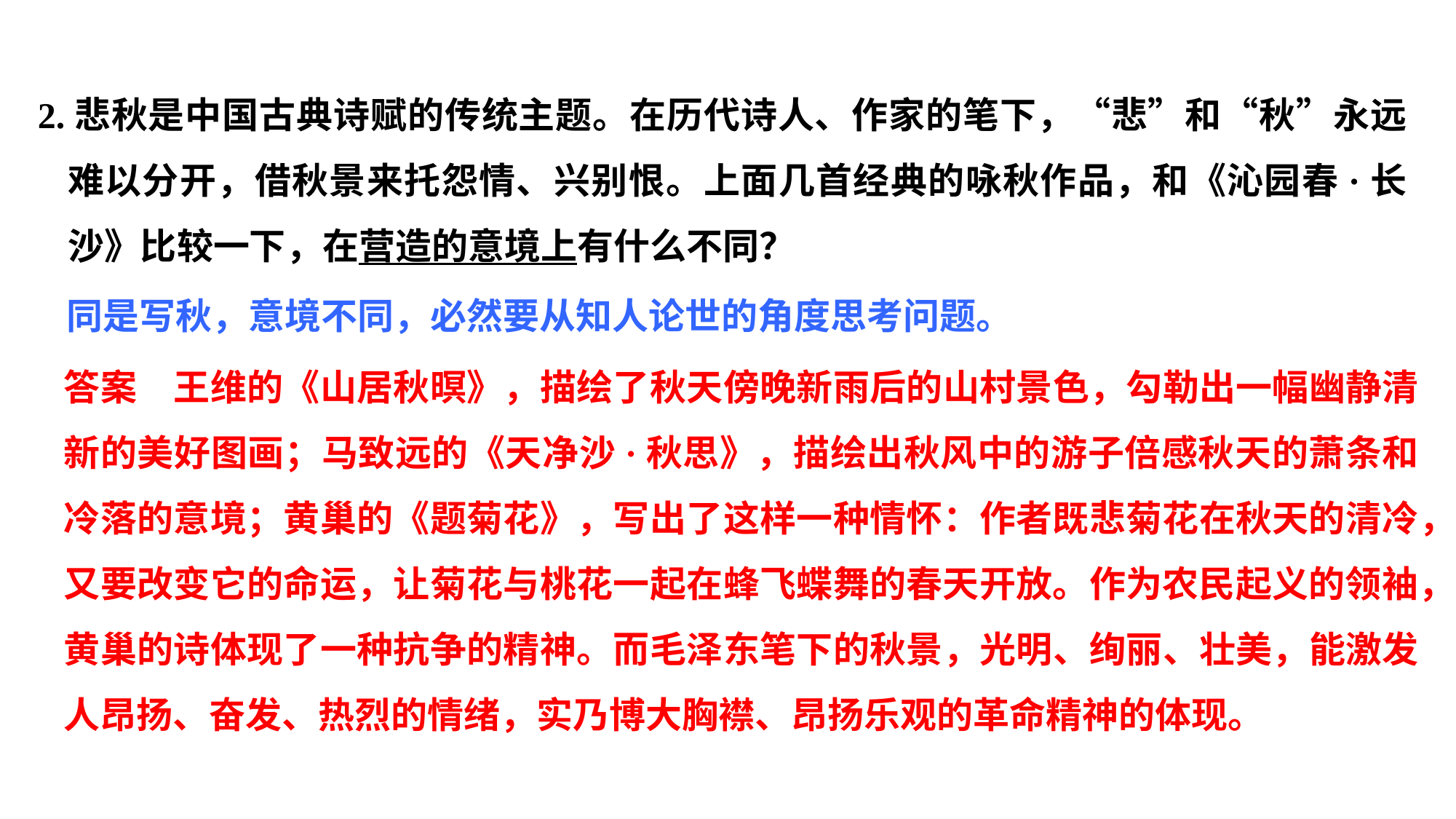

2.悲秋是中国古典诗赋的传统主题。在历代诗人、作家的笔下，“悲”和“秋”永远难以分开，借秋景来托怨情、兴别恨。上面几首经典的咏秋作品，和《沁园春·长沙》比较一下，在营造的意境上有什么不同？
同是写秋，意境不同，必然要从知人论世的角度思考问题。
答案　王维的《山居秋暝》，描绘了秋天傍晚新雨后的山村景色，勾勒出一幅幽静清新的美好图画；马致远的《天净沙·秋思》，描绘出秋风中的游子倍感秋天的萧条和冷落的意境；黄巢的《题菊花》，写出了这样一种情怀：作者既悲菊花在秋天的清冷，又要改变它的命运，让菊花与桃花一起在蜂飞蝶舞的春天开放。作为农民起义的领袖，黄巢的诗体现了一种抗争的精神。而毛泽东笔下的秋景，光明、绚丽、壮美，能激发人昂扬、奋发、热烈的情绪，实乃博大胸襟、昂扬乐观的革命精神的体现。